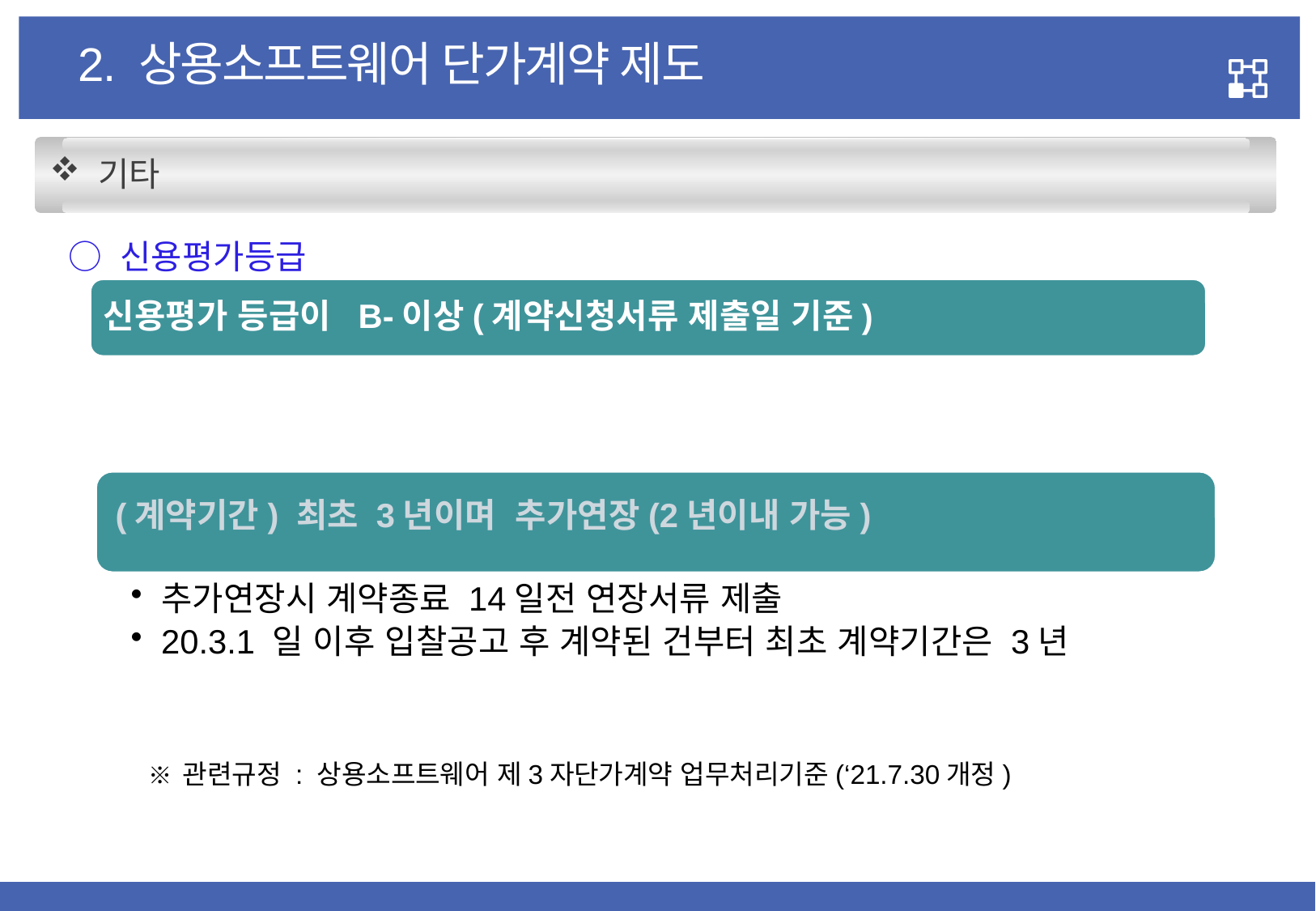

2. 상용소프트웨어 단가계약 제도

 기타
 ○ 신용평가등급

신용평가 등급이  B-이상(계약신청서류 제출일 기준)
(계약기간) 최초 3년이며  추가연장(2년이내 가능)
추가연장시 계약종료 14일전 연장서류 제출
20.3.1 일 이후 입찰공고 후 계약된 건부터 최초 계약기간은 3년
※ 관련규정 : 상용소프트웨어 제3자단가계약 업무처리기준(‘21.7.30개정)